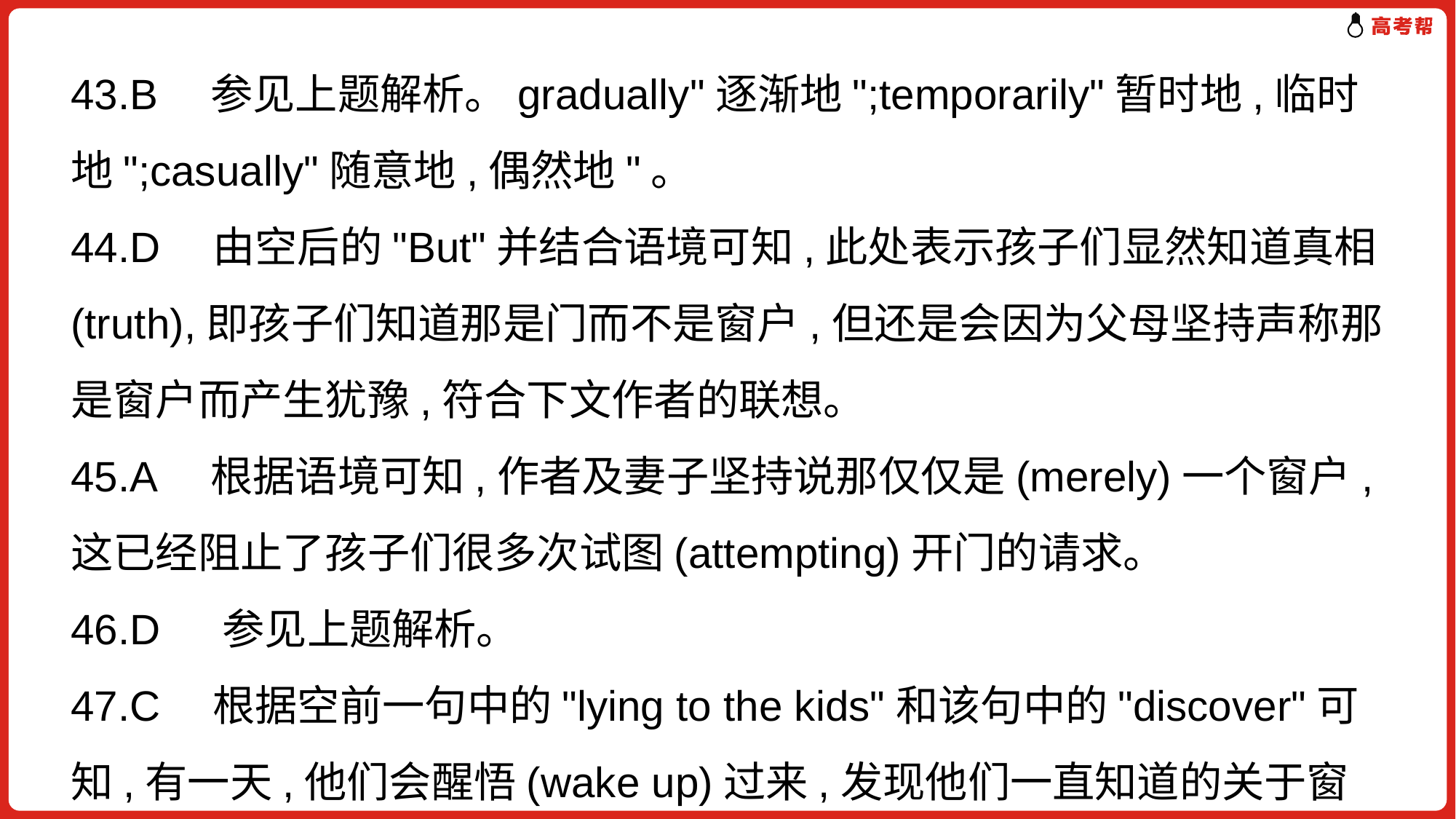

43.B　参见上题解析。gradually"逐渐地";temporarily"暂时地,临时
地";casually"随意地,偶然地"。
44.D　由空后的"But"并结合语境可知,此处表示孩子们显然知道真相(truth),即孩子们知道那是门而不是窗户,但还是会因为父母坚持声称那是窗户而产生犹豫,符合下文作者的联想。
45.A　根据语境可知,作者及妻子坚持说那仅仅是(merely)一个窗户,这已经阻止了孩子们很多次试图(attempting)开门的请求。
46.D　 参见上题解析。
47.C　根据空前一句中的"lying to the kids"和该句中的"discover"可知,有一天,他们会醒悟(wake up)过来,发现他们一直知道的关于窗户的